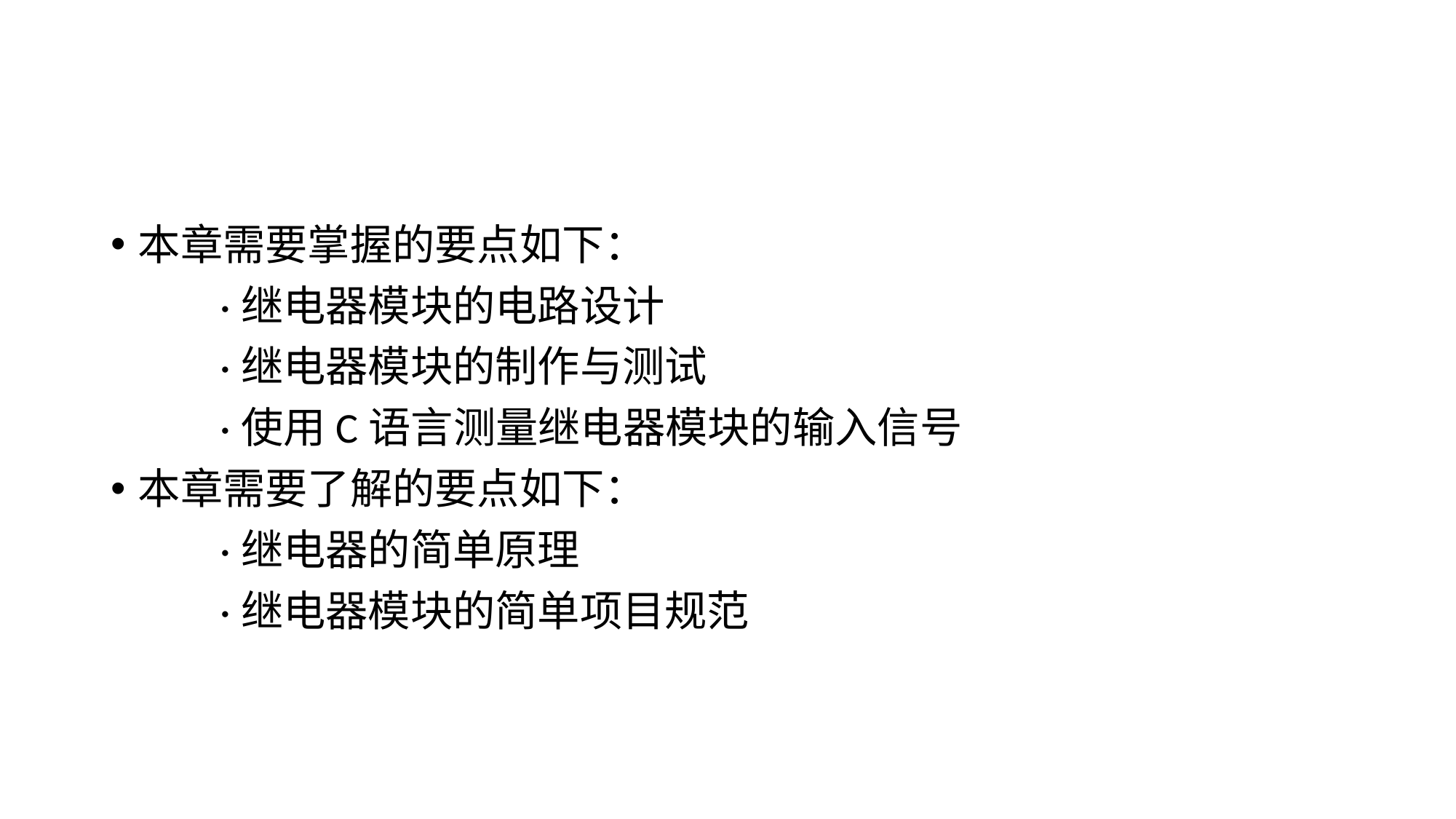

#
本章需要掌握的要点如下：
	·继电器模块的电路设计
	·继电器模块的制作与测试
	·使用C语言测量继电器模块的输入信号
本章需要了解的要点如下：
	·继电器的简单原理
	·继电器模块的简单项目规范